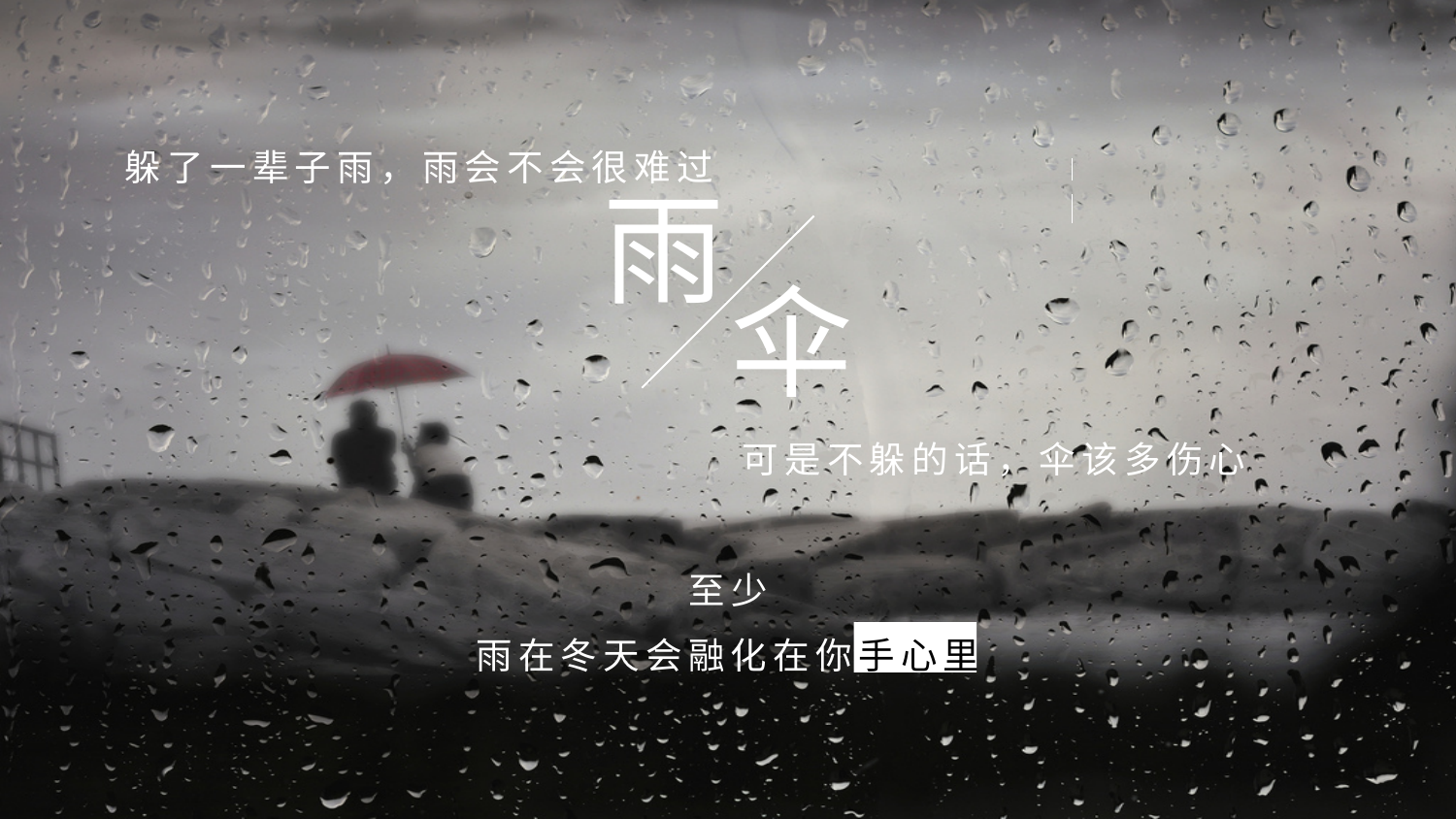

躲了一辈子雨，雨会不会很难过
雨
伞
可是不躲的话，伞该多伤心
至少
雨在冬天会融化在你手心里